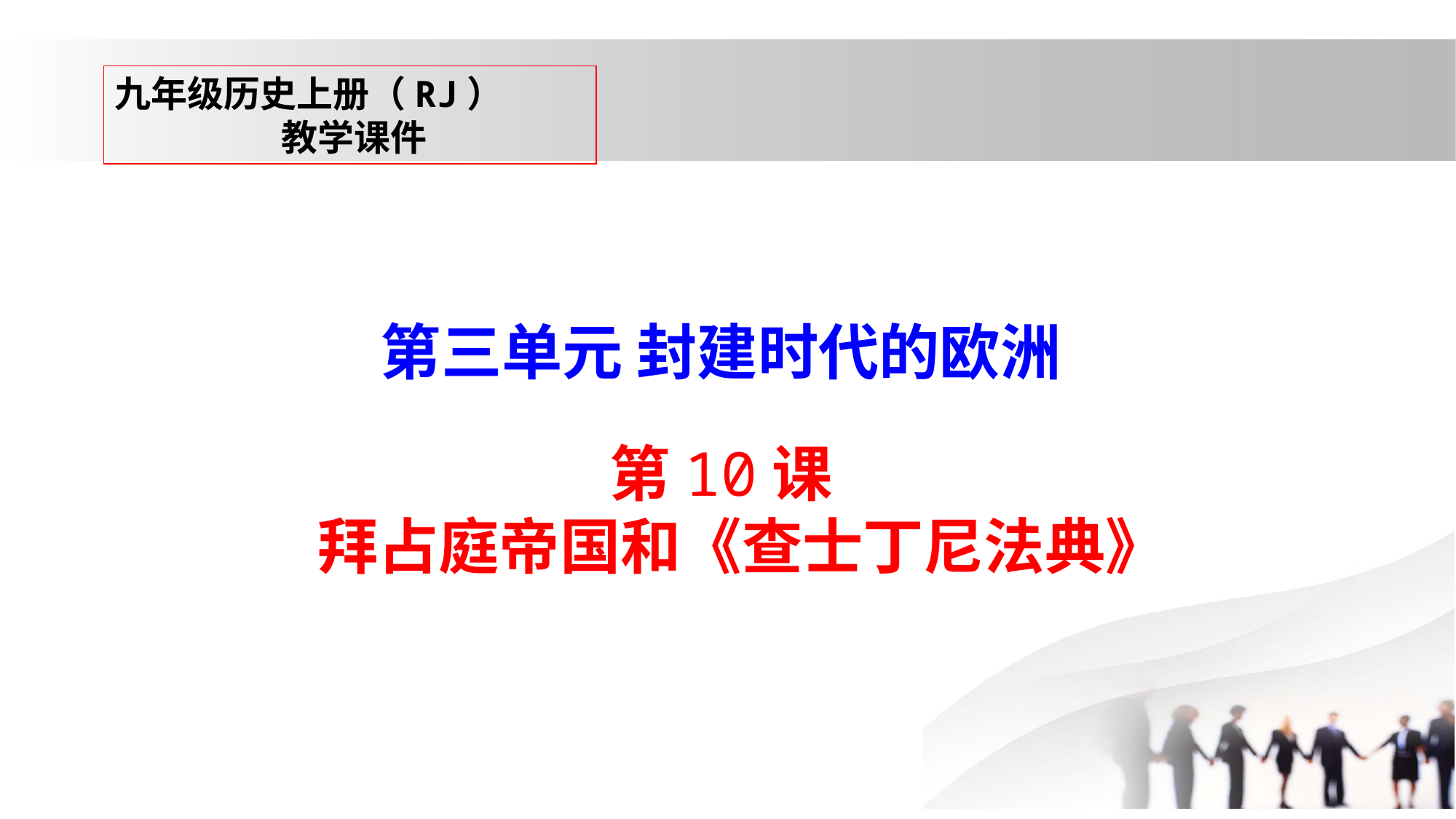

九年级历史上册（RJ）            教学课件
第三单元 封建时代的欧洲
第10课
 拜占庭帝国和《查士丁尼法典》